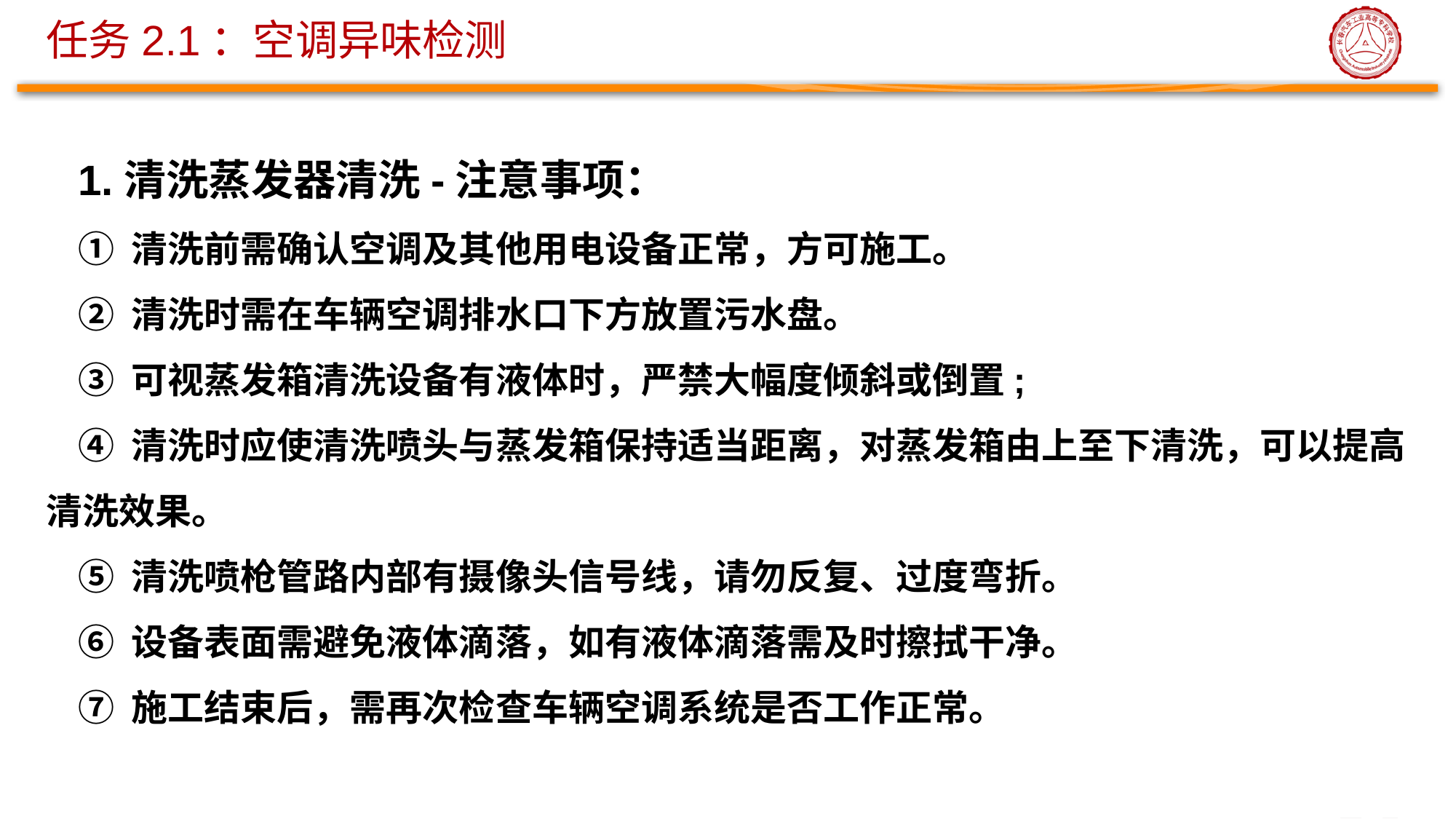

# 任务2.1：空调异味检测
1.清洗蒸发器清洗-注意事项：
① 清洗前需确认空调及其他用电设备正常，方可施工。
② 清洗时需在车辆空调排水口下方放置污水盘。
③ 可视蒸发箱清洗设备有液体时，严禁大幅度倾斜或倒置;
④ 清洗时应使清洗喷头与蒸发箱保持适当距离，对蒸发箱由上至下清洗，可以提高清洗效果。
⑤ 清洗喷枪管路内部有摄像头信号线，请勿反复、过度弯折。
⑥ 设备表面需避免液体滴落，如有液体滴落需及时擦拭干净。
⑦ 施工结束后，需再次检查车辆空调系统是否工作正常。